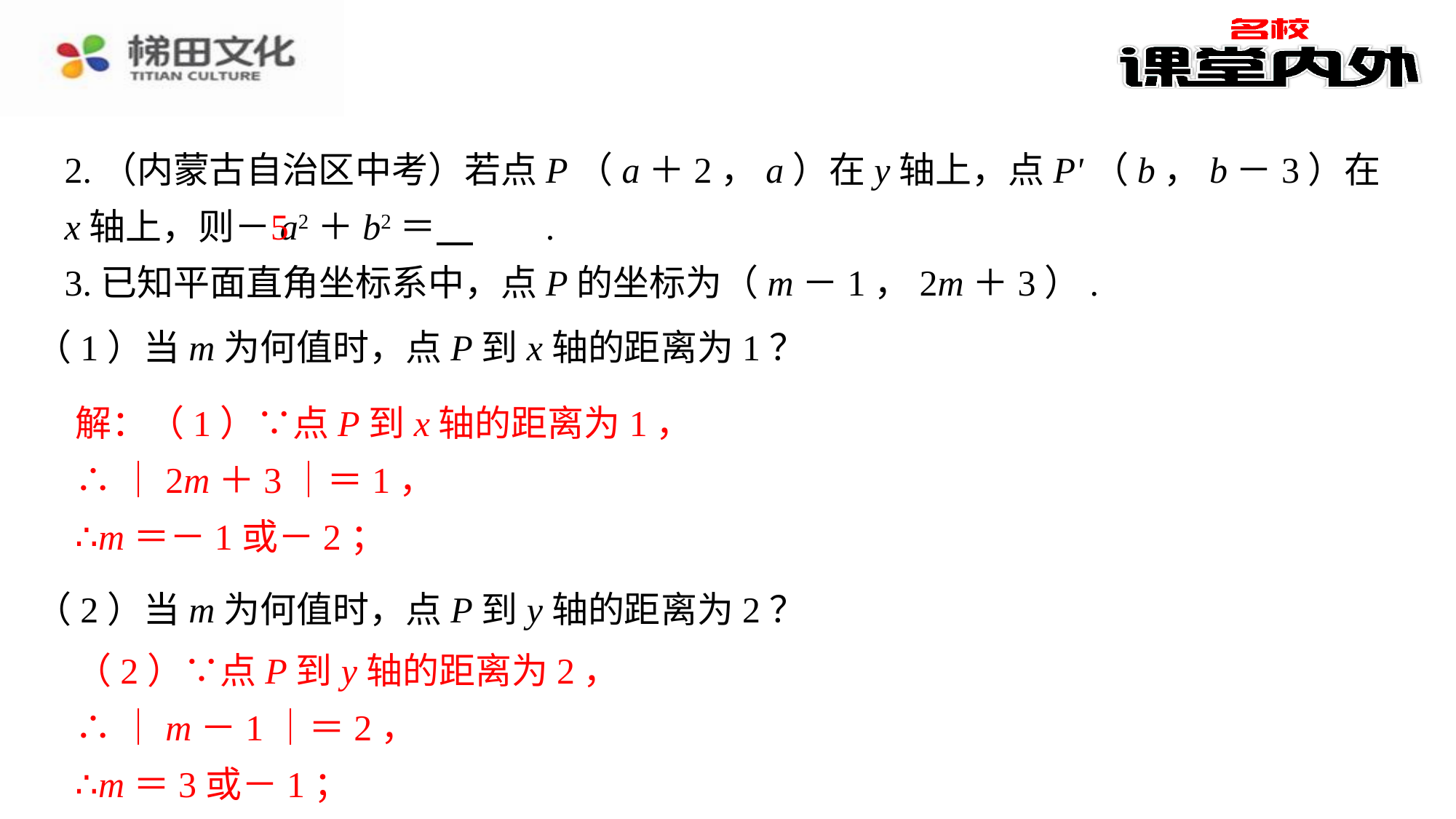

2.（内蒙古自治区中考）若点P（a＋2，a）在y轴上，点P'（b，b－3）在x轴上，则－a2＋b2＝ 　5　⁠.
3.已知平面直角坐标系中，点P的坐标为（m－1，2m＋3）.
5
（1）当m为何值时，点P到x轴的距离为1？
解：（1）∵点P到x轴的距离为1，
∴｜2m＋3｜＝1，
∴m＝－1或－2；
（2）当m为何值时，点P到y轴的距离为2？
（2）∵点P到y轴的距离为2，
∴｜m－1｜＝2，
∴m＝3或－1；